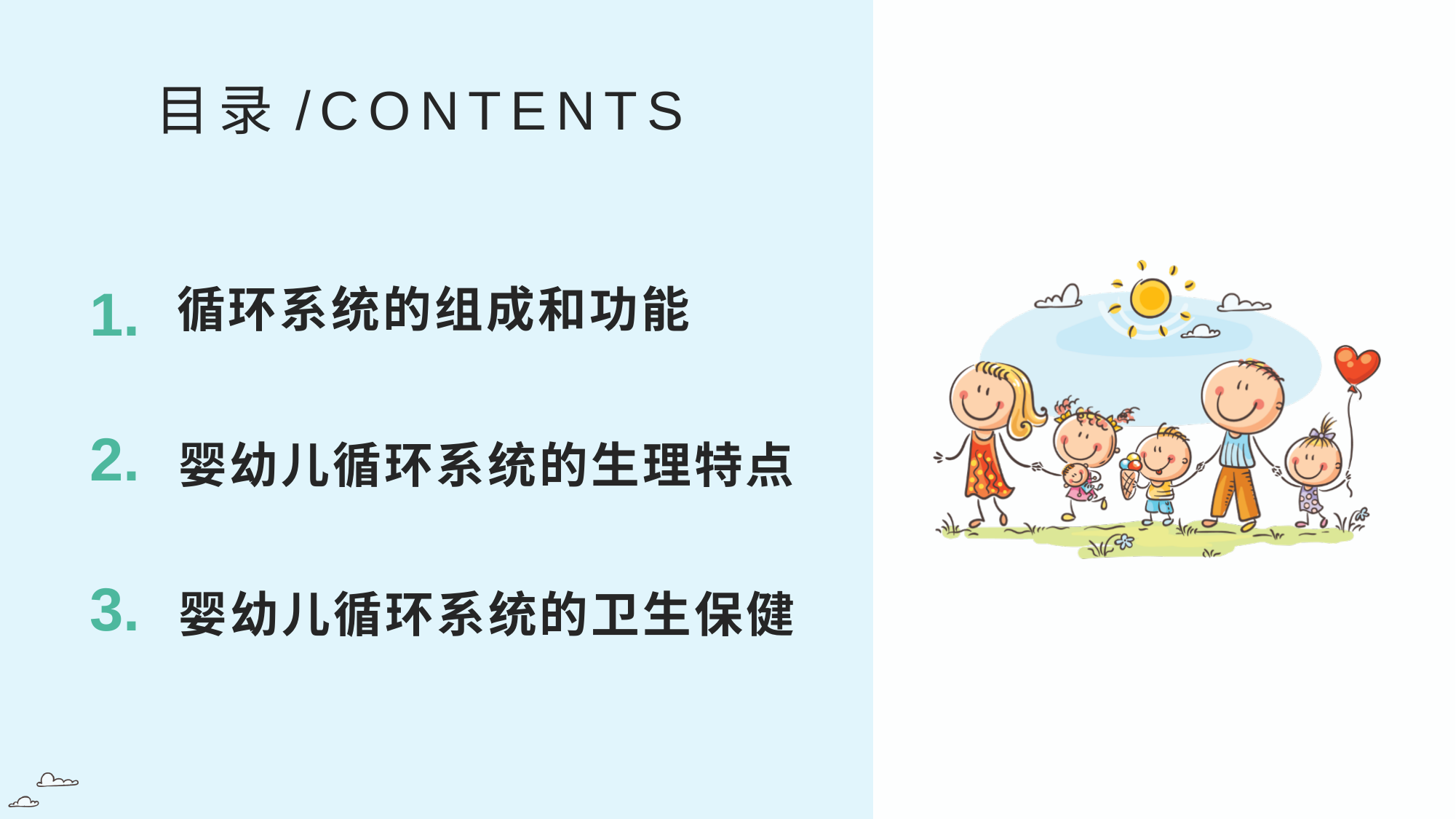

目录/CONTENTS
1.
循环系统的组成和功能
2.
婴幼儿循环系统的生理特点
3.
婴幼儿循环系统的卫生保健